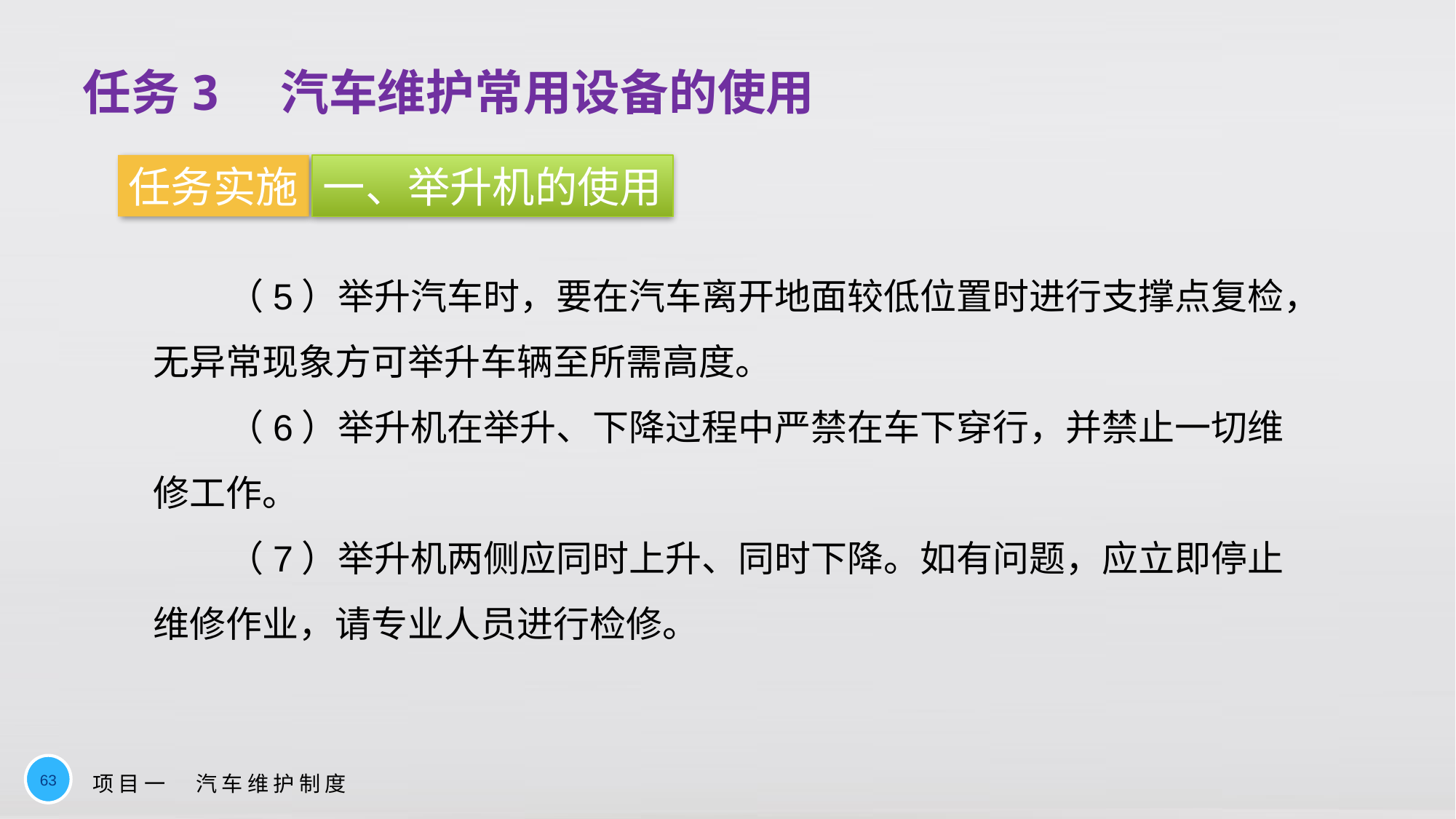

任务3　汽车维护常用设备的使用
任务实施
一、举升机的使用
（5）举升汽车时，要在汽车离开地面较低位置时进行支撑点复检，无异常现象方可举升车辆至所需高度。
（6）举升机在举升、下降过程中严禁在车下穿行，并禁止一切维修工作。
（7）举升机两侧应同时上升、同时下降。如有问题，应立即停止维修作业，请专业人员进行检修。
63